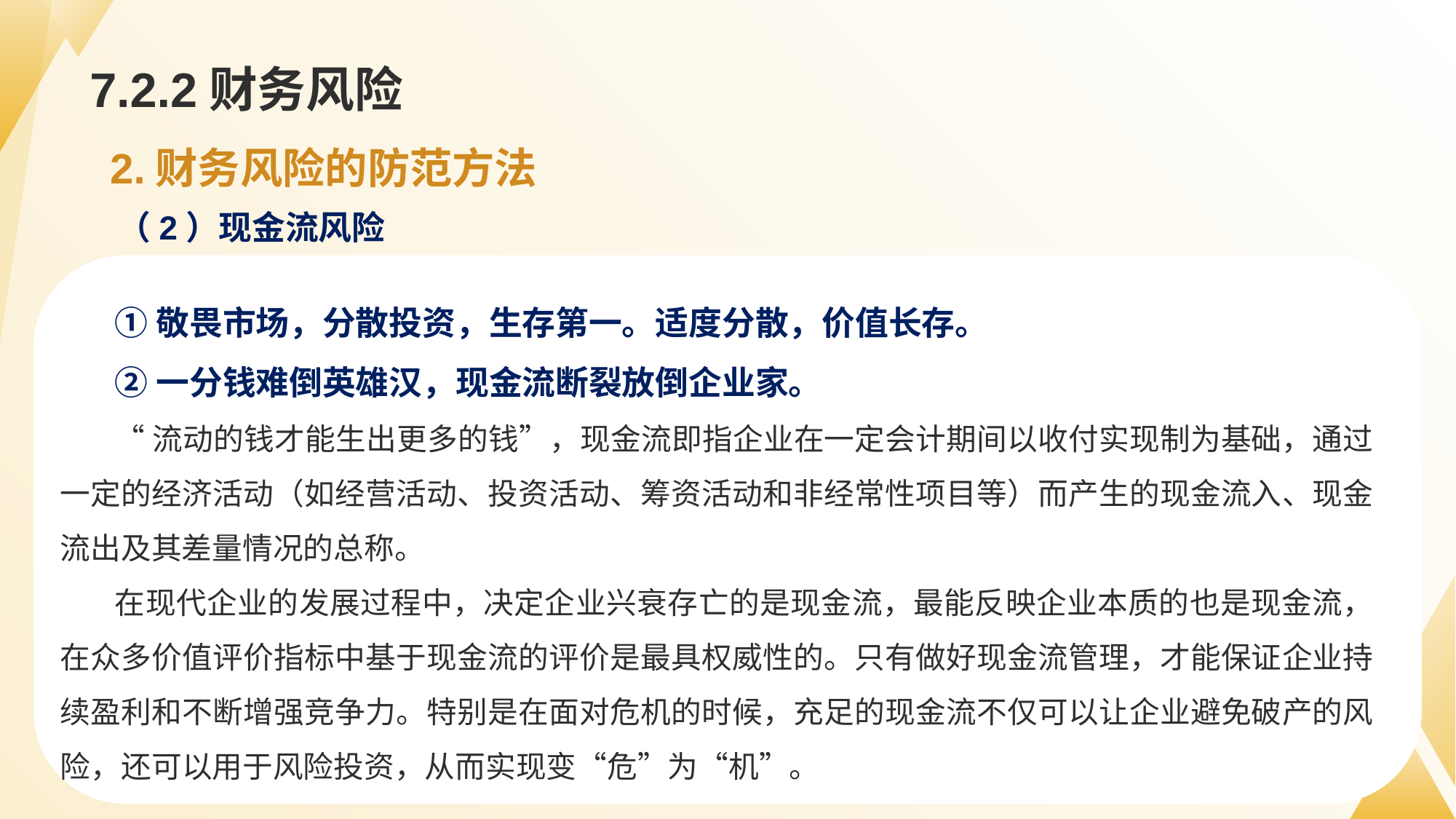

# 7.2.2财务风险
2.财务风险的防范方法
（2）现金流风险
①敬畏市场，分散投资，生存第一。适度分散，价值长存。
②一分钱难倒英雄汉，现金流断裂放倒企业家。
“流动的钱才能生出更多的钱”，现金流即指企业在一定会计期间以收付实现制为基础，通过一定的经济活动（如经营活动、投资活动、筹资活动和非经常性项目等）而产生的现金流入、现金流出及其差量情况的总称。
在现代企业的发展过程中，决定企业兴衰存亡的是现金流，最能反映企业本质的也是现金流，在众多价值评价指标中基于现金流的评价是最具权威性的。只有做好现金流管理，才能保证企业持续盈利和不断增强竞争力。特别是在面对危机的时候，充足的现金流不仅可以让企业避免破产的风险，还可以用于风险投资，从而实现变“危”为“机”。